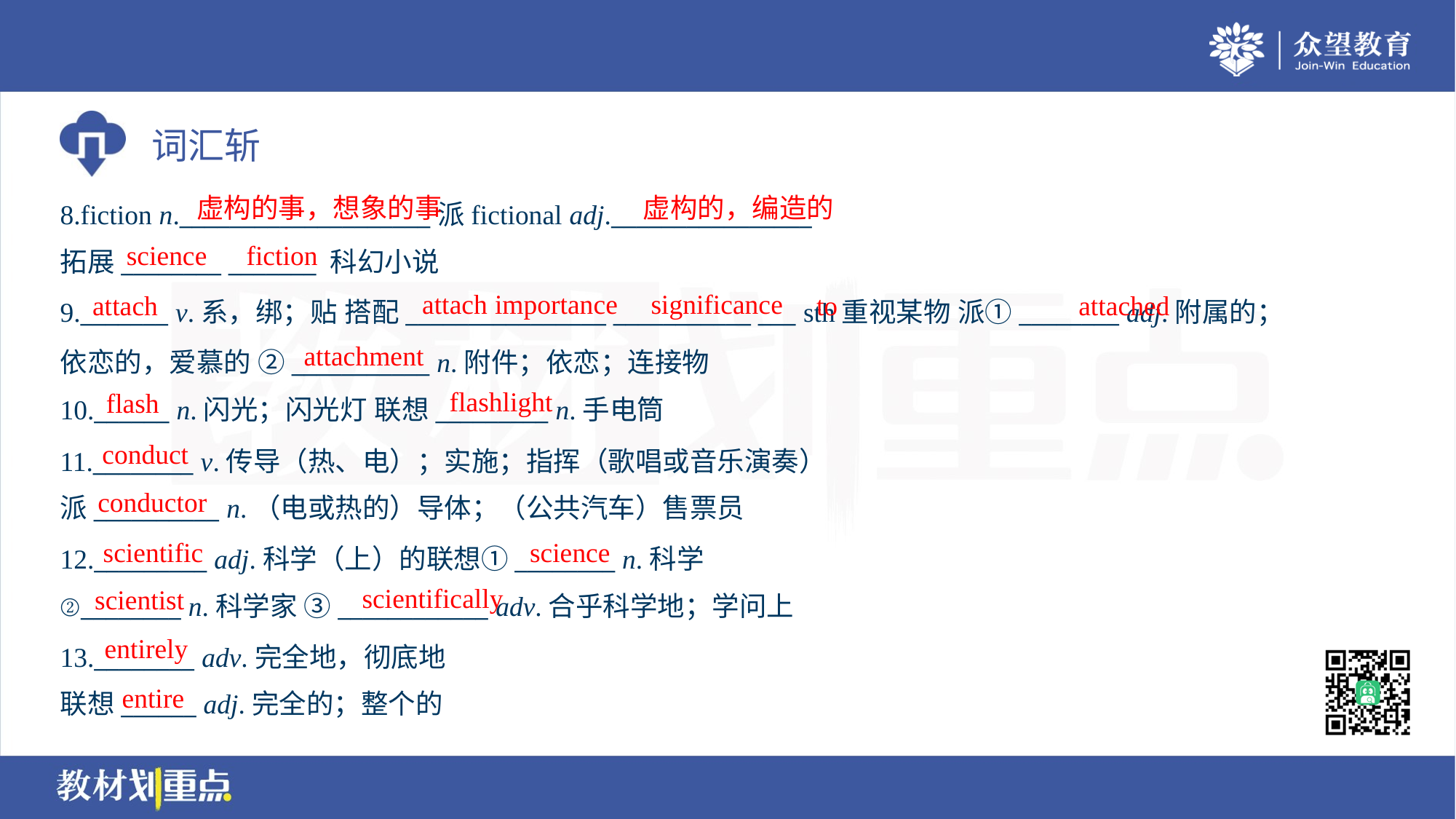

虚构的事，想象的事
虚构的，编造的
8.fiction n.____________________派fictional adj.________________
拓展________ _______ 科幻小说
science
fiction
attach importance
significance
attach
to
attached
9._______ v.系，绑；贴 搭配________________ ___________ ___ sth重视某物 派①________ adj.附属的；
依恋的，爱慕的 ②___________ n.附件；依恋；连接物
10.______ n.闪光；闪光灯 联想_________ n.手电筒
attachment
flashlight
flash
conduct
11.________ v.传导（热、电）；实施；指挥（歌唱或音乐演奏）
派__________ n.（电或热的）导体；（公共汽车）售票员
conductor
scientific
science
12._________ adj.科学（上）的联想①________ n.科学
②________ n.科学家 ③____________ adv.合乎科学地；学问上
scientifically
scientist
entirely
13.________ adv.完全地，彻底地
联想______ adj.完全的；整个的
entire